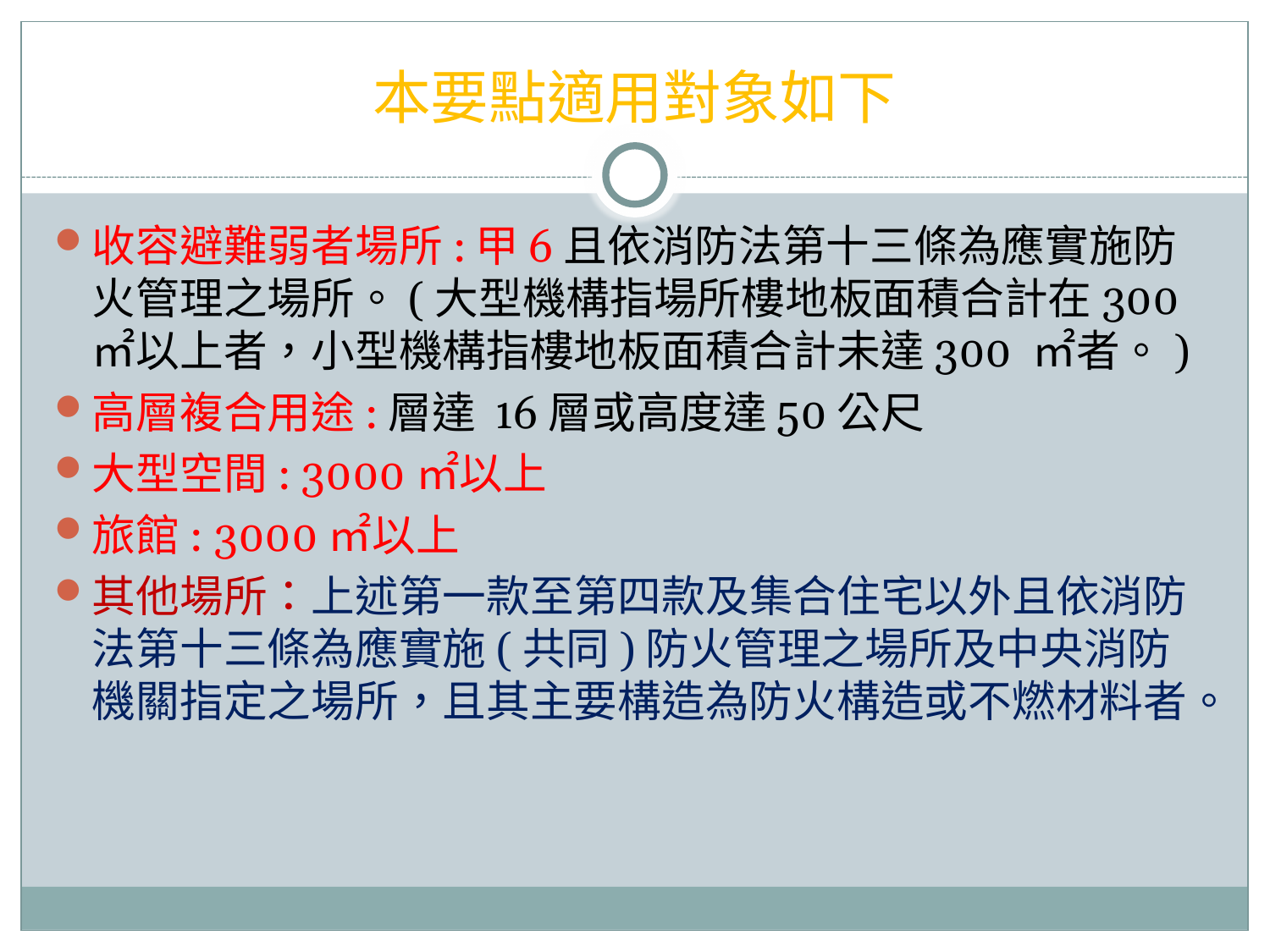

# 本要點適用對象如下
收容避難弱者場所:甲6且依消防法第十三條為應實施防火管理之場所。(大型機構指場所樓地板面積合計在300㎡以上者，小型機構指樓地板面積合計未達300 ㎡者。)
高層複合用途:層達 16層或高度達50公尺
大型空間: 3000㎡以上
旅館: 3000㎡以上
其他場所：上述第一款至第四款及集合住宅以外且依消防法第十三條為應實施(共同)防火管理之場所及中央消防機關指定之場所，且其主要構造為防火構造或不燃材料者。